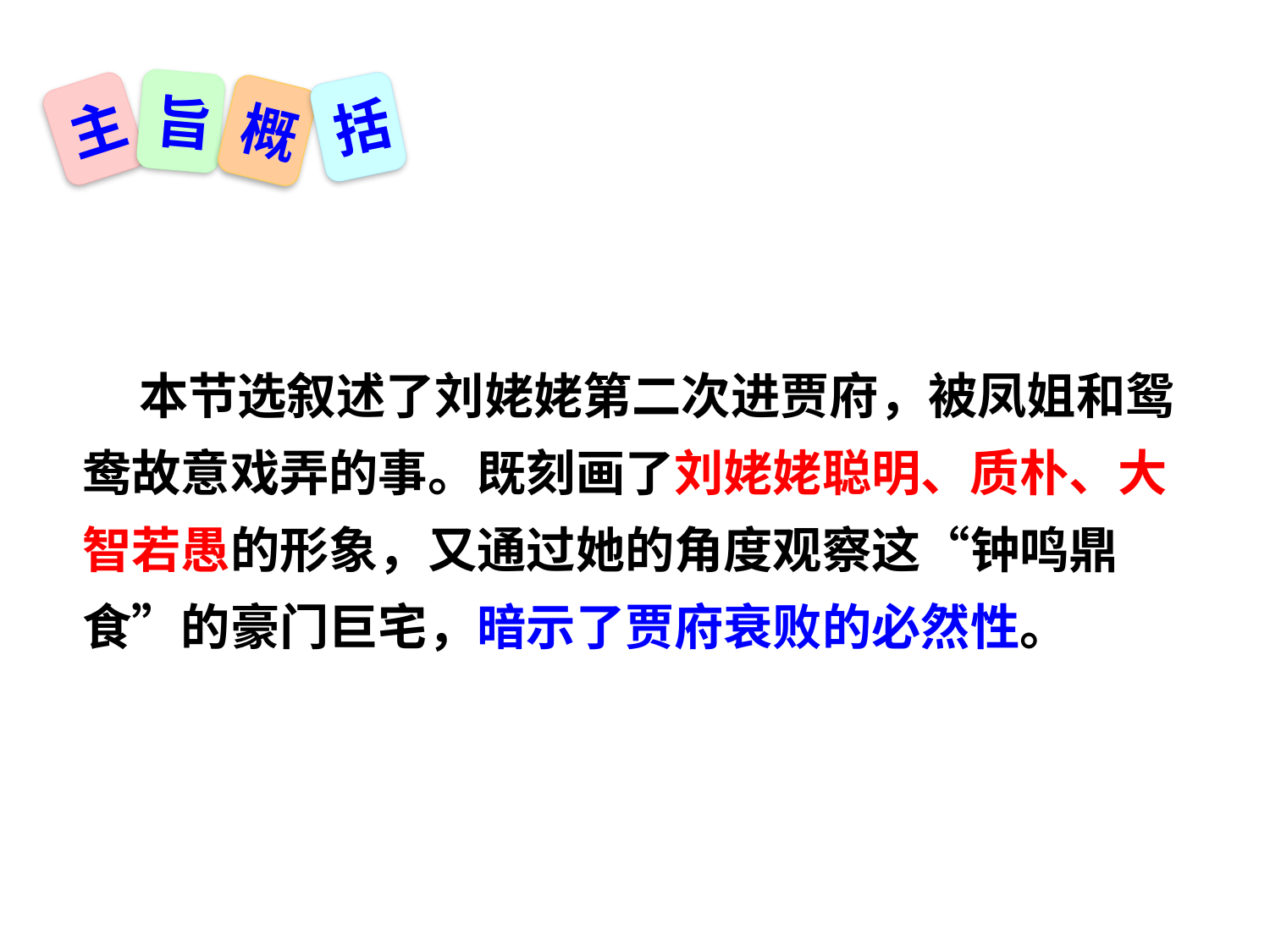

旨
括
主
概
    本节选叙述了刘姥姥第二次进贾府，被凤姐和鸳鸯故意戏弄的事。既刻画了刘姥姥聪明、质朴、大智若愚的形象，又通过她的角度观察这“钟鸣鼎食”的豪门巨宅，暗示了贾府衰败的必然性。